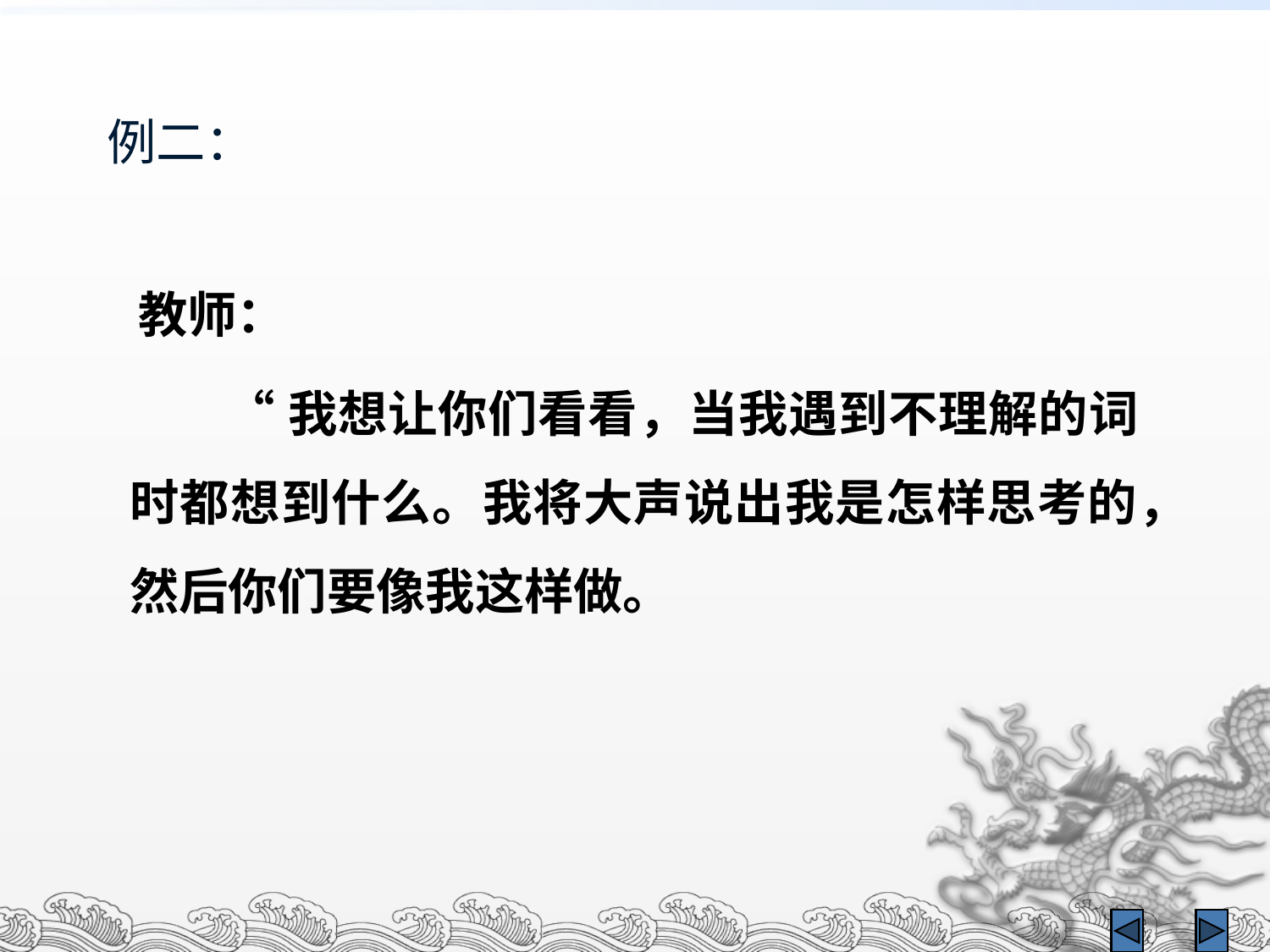

# 例二：
    教师：
            “我想让你们看看，当我遇到不理解的词时都想到什么。我将大声说出我是怎样思考的，然后你们要像我这样做。